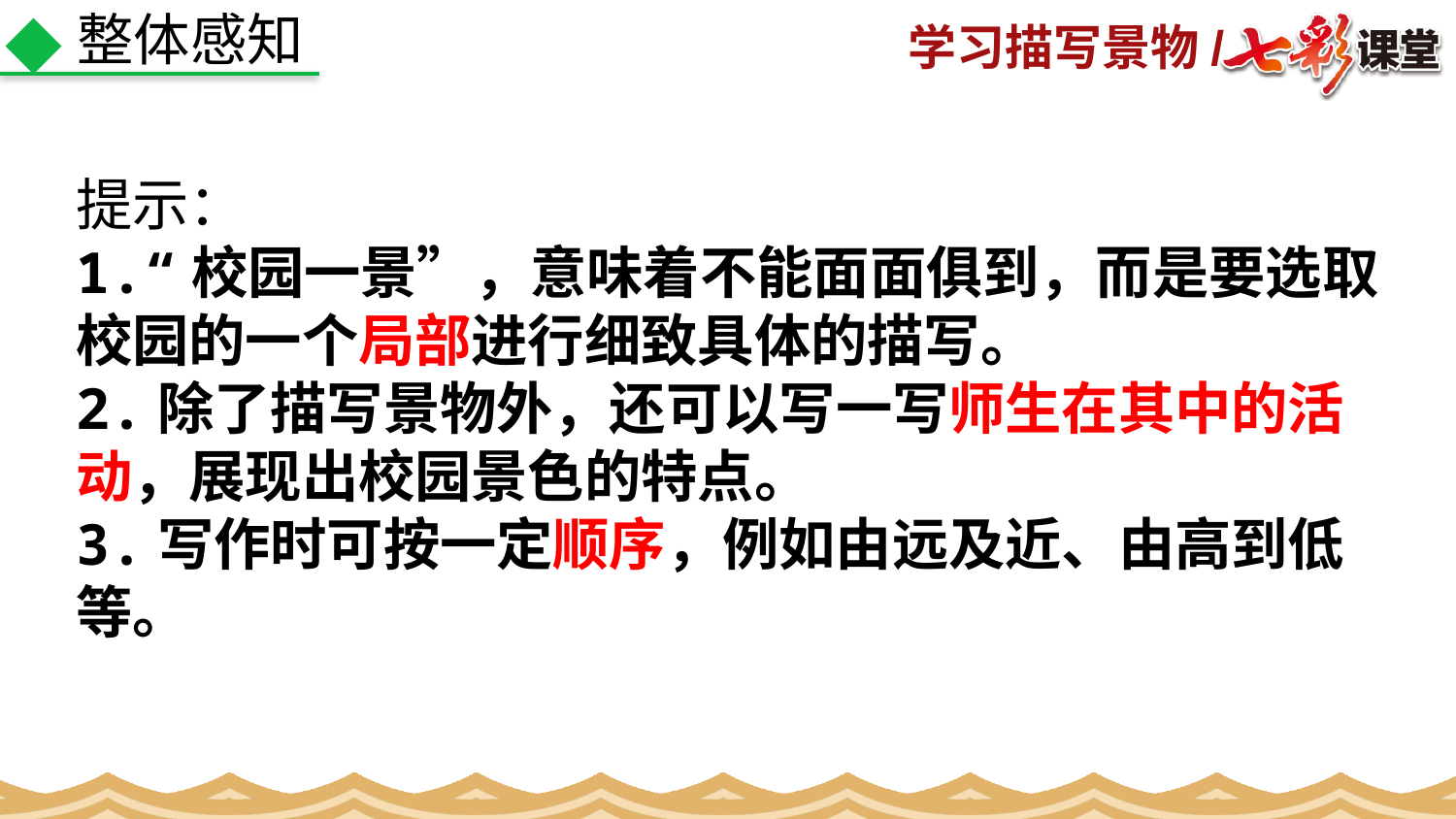

整体感知

提示：
1.“校园一景”，意味着不能面面俱到，而是要选取校园的一个局部进行细致具体的描写。
2.除了描写景物外，还可以写一写师生在其中的活动，展现出校园景色的特点。
3.写作时可按一定顺序，例如由远及近、由高到低等。